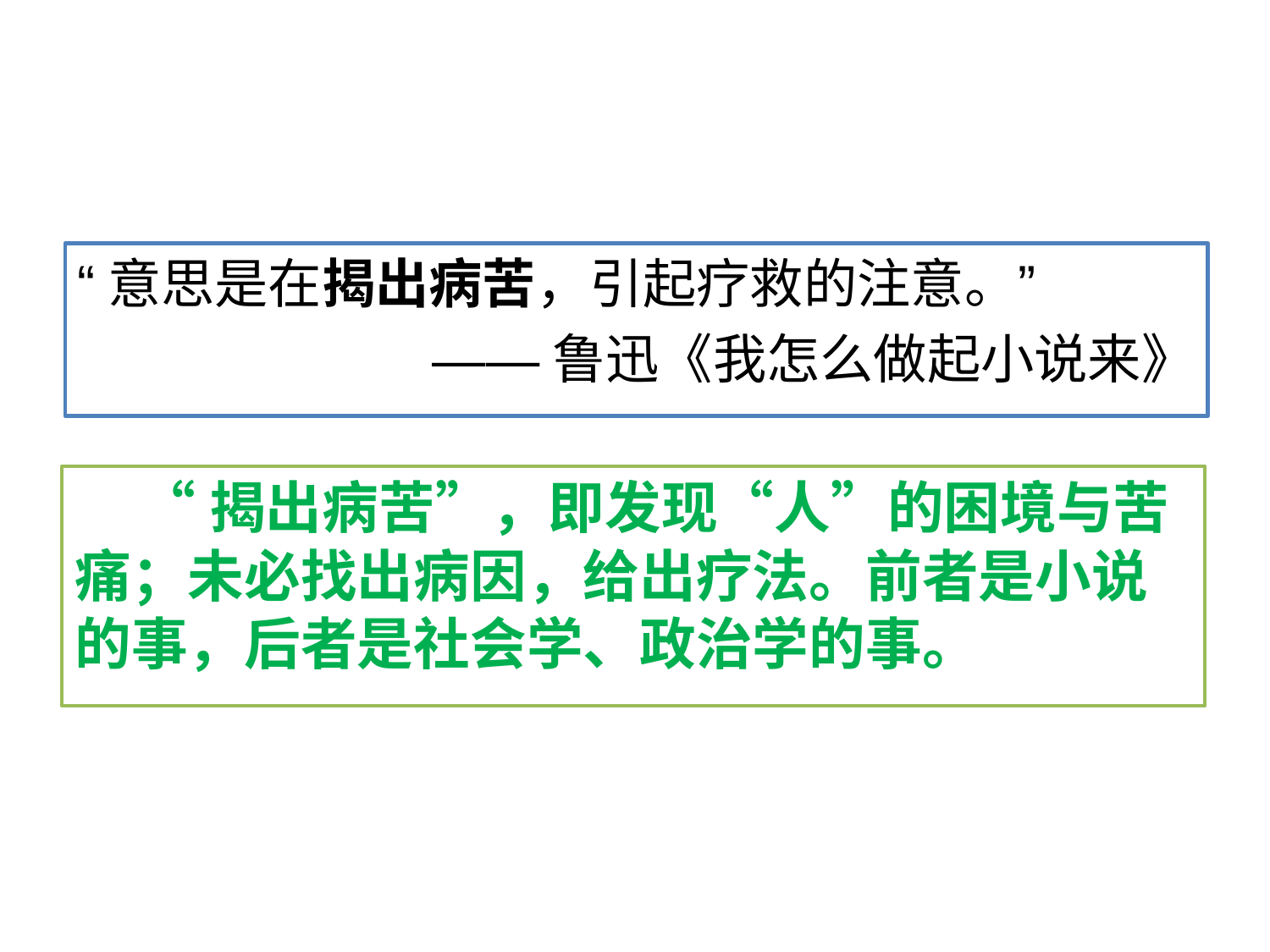

#
“意思是在揭出病苦，引起疗救的注意。”
                        ——鲁迅《我怎么做起小说来》

     “揭出病苦”，即发现“人”的困境与苦痛；未必找出病因，给出疗法。前者是小说的事，后者是社会学、政治学的事。